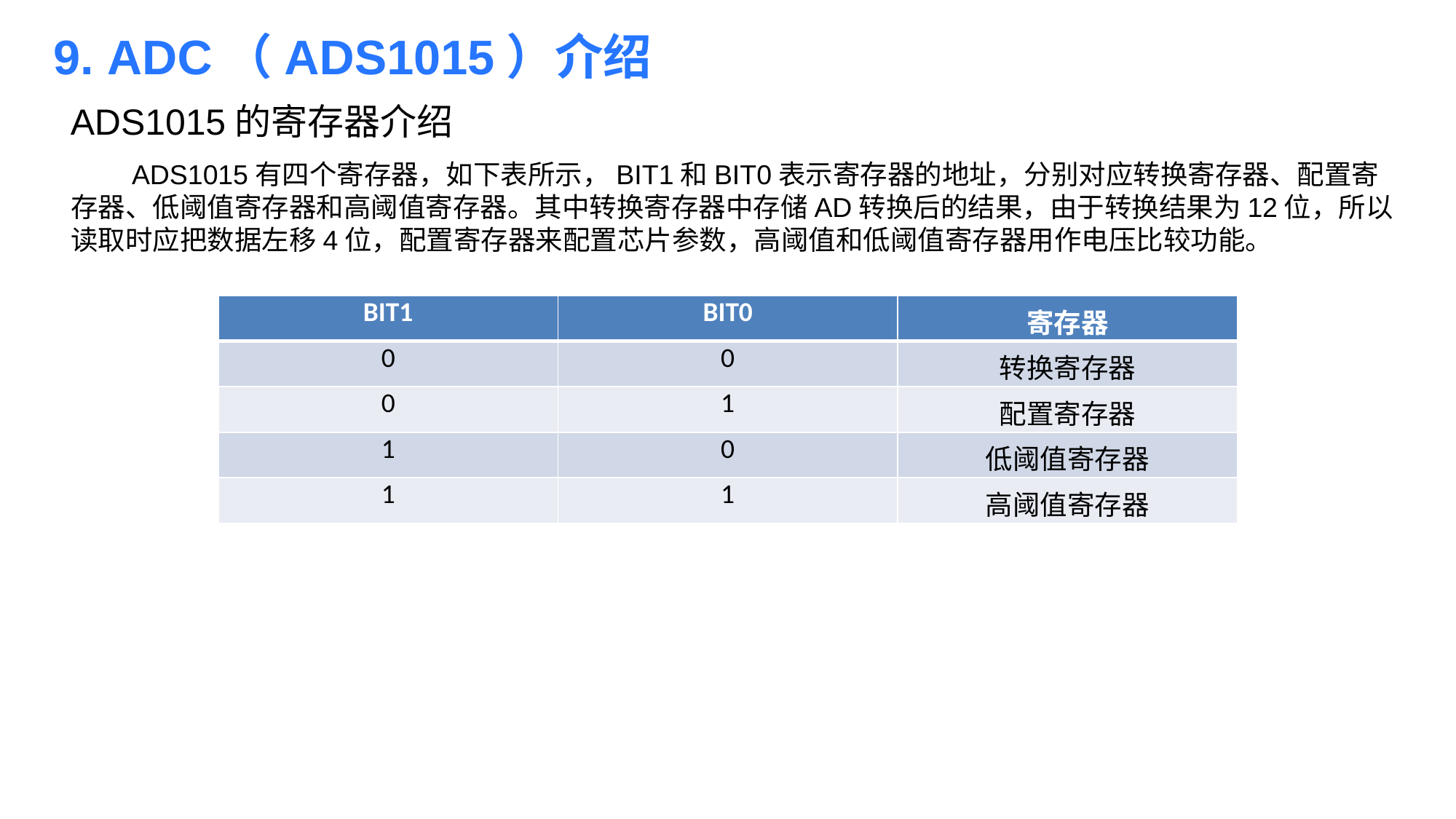

9. ADC（ADS1015）介绍
ADS1015的寄存器介绍
        ADS1015有四个寄存器，如下表所示，BIT1和BIT0表示寄存器的地址，分别对应转换寄存器、配置寄存器、低阈值寄存器和高阈值寄存器。其中转换寄存器中存储AD转换后的结果，由于转换结果为12位，所以读取时应把数据左移4位，配置寄存器来配置芯片参数，高阈值和低阈值寄存器用作电压比较功能。

| BIT1 | BIT0 | 寄存器 |
| --- | --- | --- |
| 0 | 0 | 转换寄存器 |
| 0 | 1 | 配置寄存器 |
| 1 | 0 | 低阈值寄存器 |
| 1 | 1 | 高阈值寄存器 |